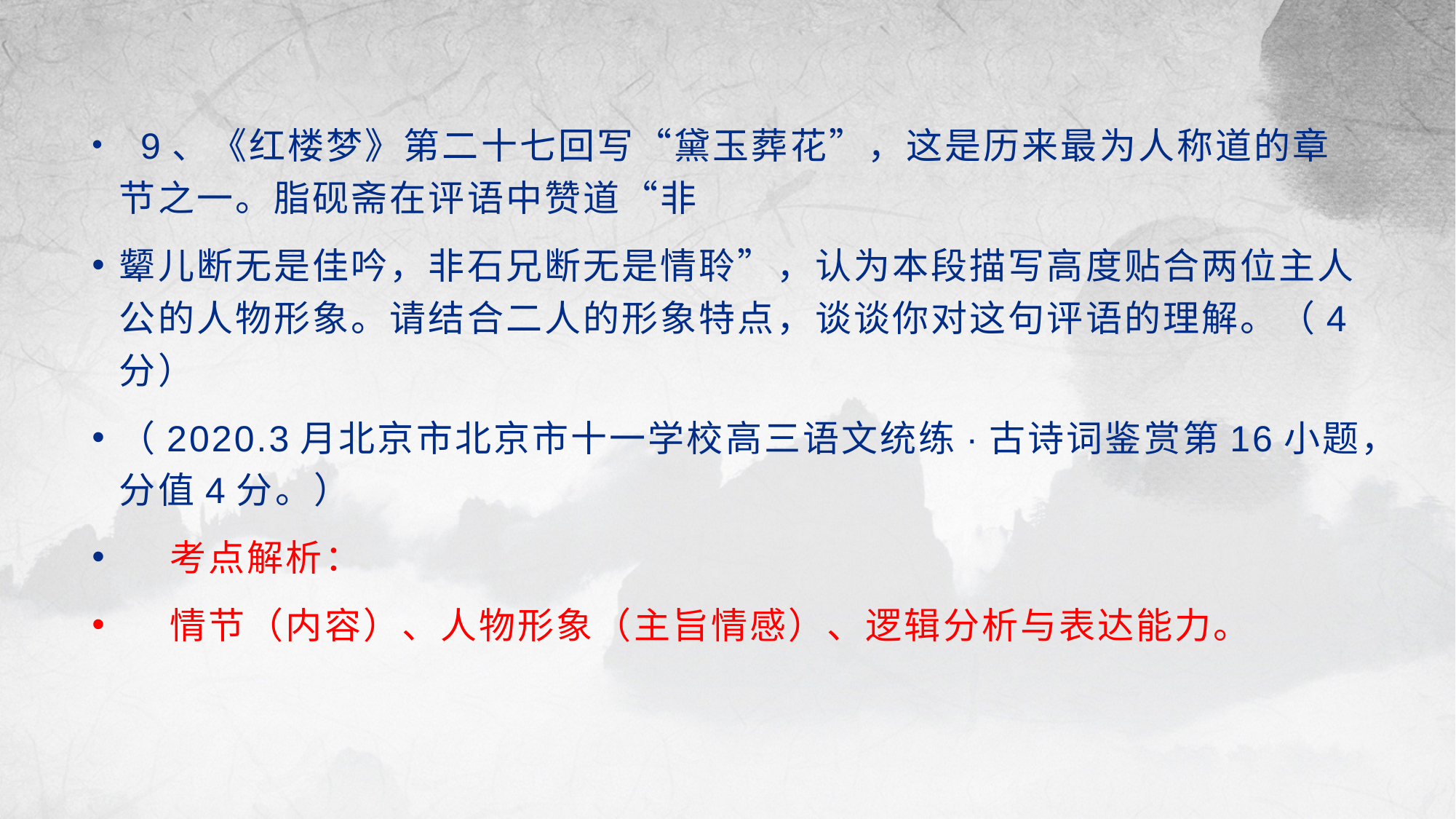

9、《红楼梦》第二十七回写“黛玉葬花”，这是历来最为人称道的章节之一。脂砚斋在评语中赞道“非
颦儿断无是佳吟，非石兄断无是情聆”，认为本段描写高度贴合两位主人公的人物形象。请结合二人的形象特点，谈谈你对这句评语的理解。（4 分）
（2020.3月北京市北京市十一学校高三语文统练·古诗词鉴赏第16小题，分值4分。）
    考点解析：
    情节（内容）、人物形象（主旨情感）、逻辑分析与表达能力。